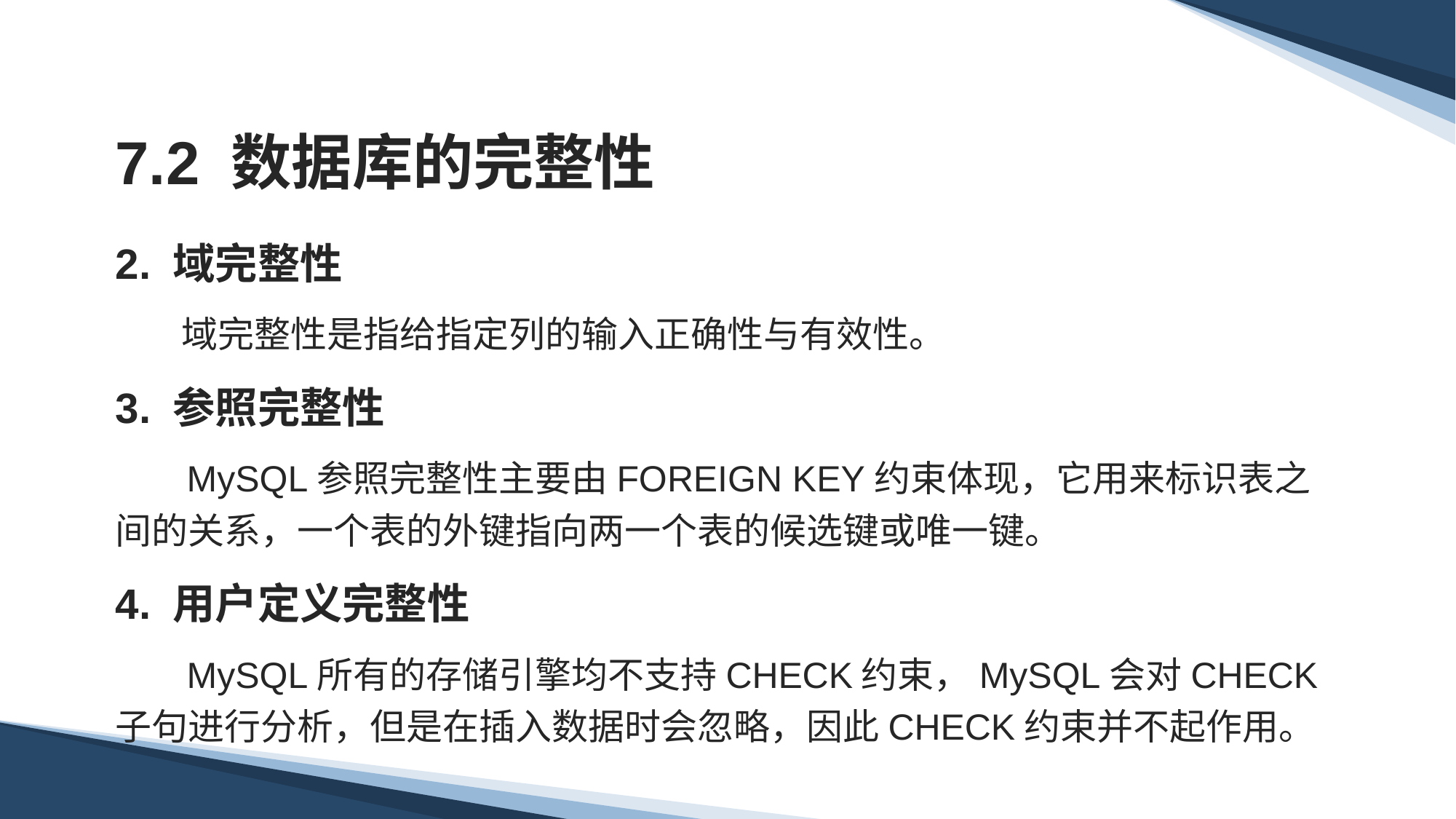

# 7.2 数据库的完整性
2. 域完整性
       域完整性是指给指定列的输入正确性与有效性。
3. 参照完整性
       MySQL参照完整性主要由FOREIGN KEY约束体现，它用来标识表之间的关系，一个表的外键指向两一个表的候选键或唯一键。
4. 用户定义完整性
       MySQL所有的存储引擎均不支持CHECK约束，MySQL会对CHECK子句进行分析，但是在插入数据时会忽略，因此CHECK约束并不起作用。